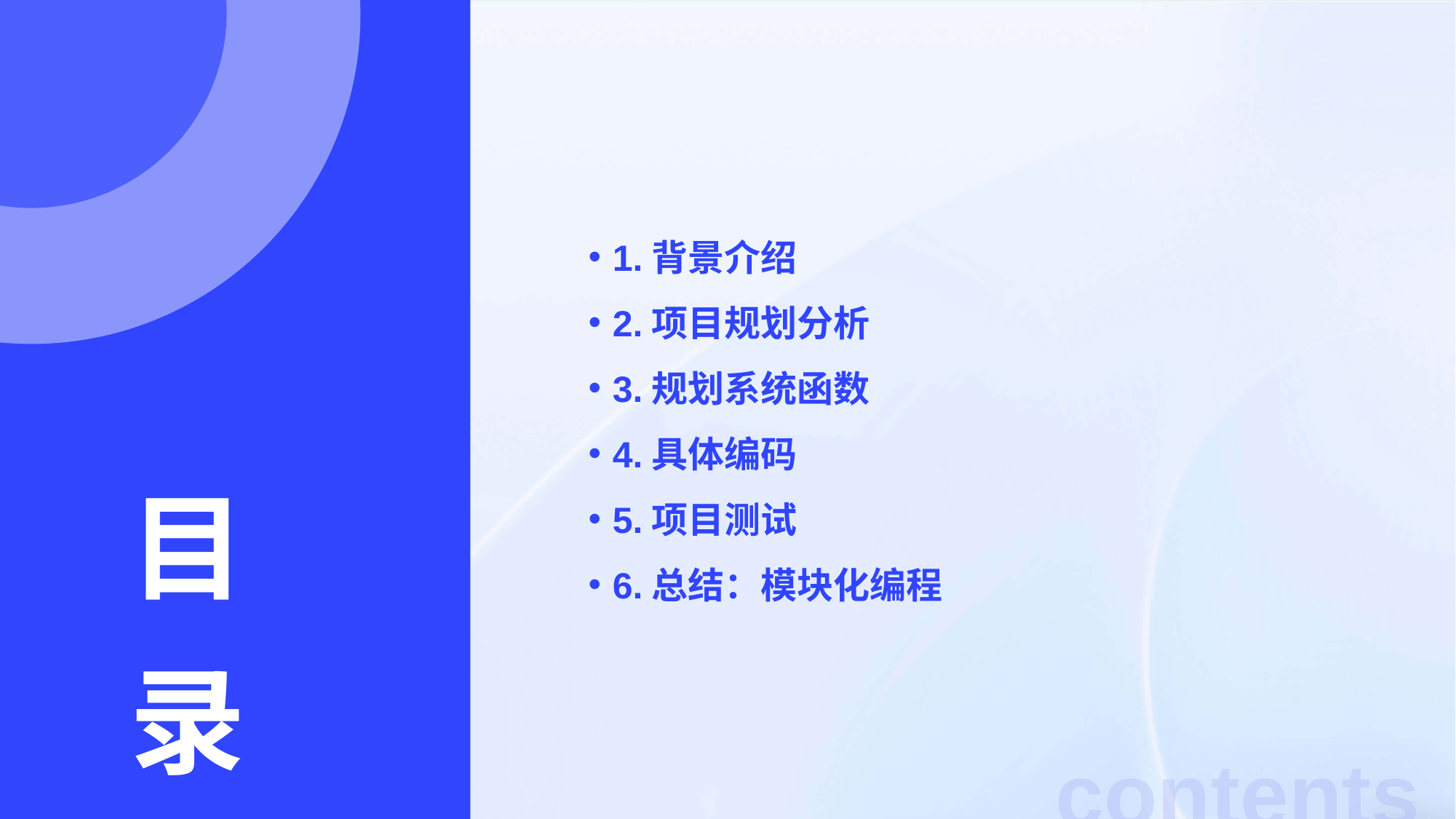

1.背景介绍
2.项目规划分析
3.规划系统函数
4.具体编码
5.项目测试
6.总结：模块化编程
目
录
contents